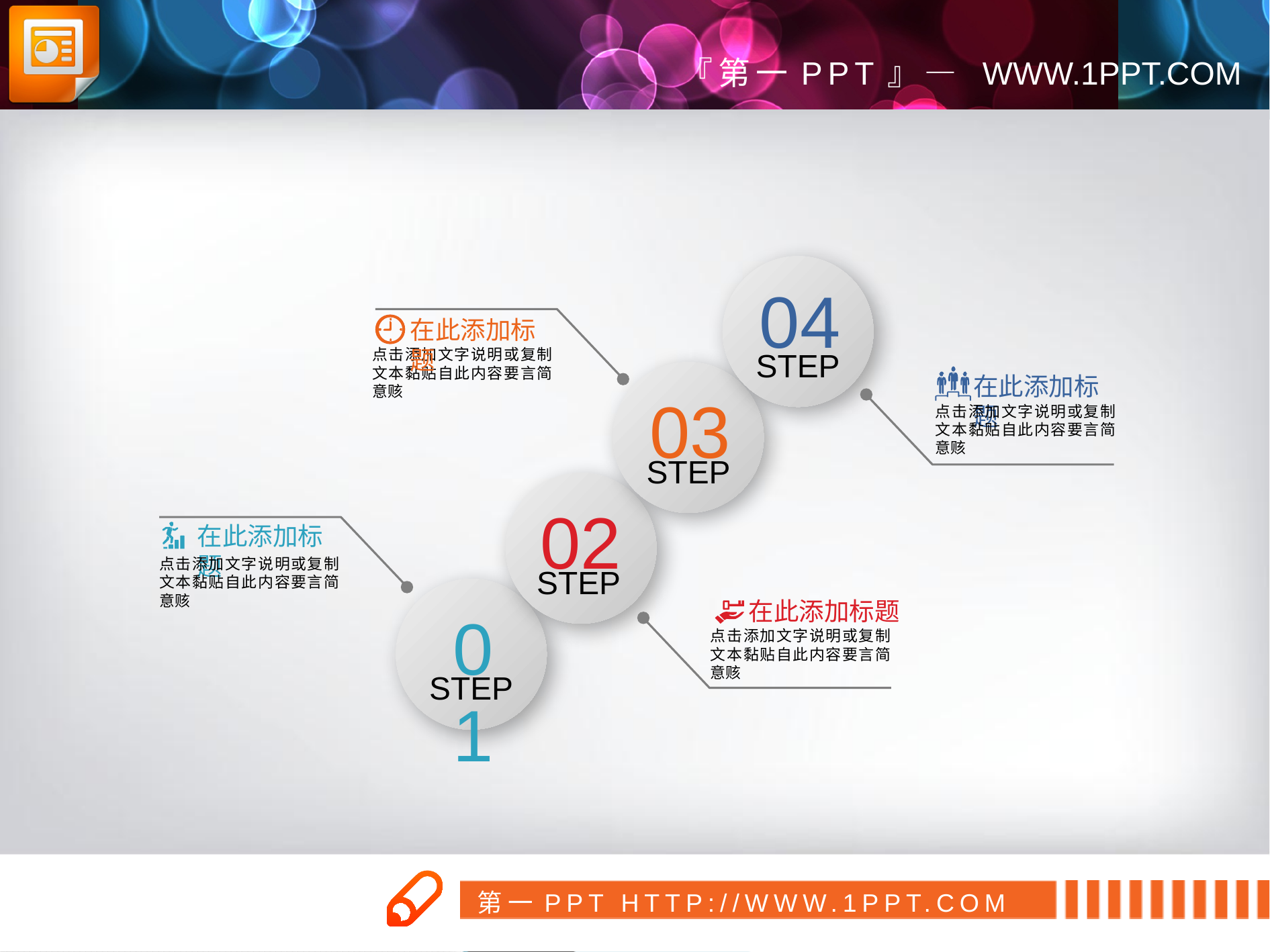

04
STEP

在此添加标题

点击添加文字说明或复制文本黏贴自此内容要言简意赅

03
STEP
在此添加标题

点击添加文字说明或复制文本黏贴自此内容要言简意赅

02
STEP
在此添加标题

点击添加文字说明或复制文本黏贴自此内容要言简意赅

01
STEP
在此添加标题

点击添加文字说明或复制文本黏贴自此内容要言简意赅